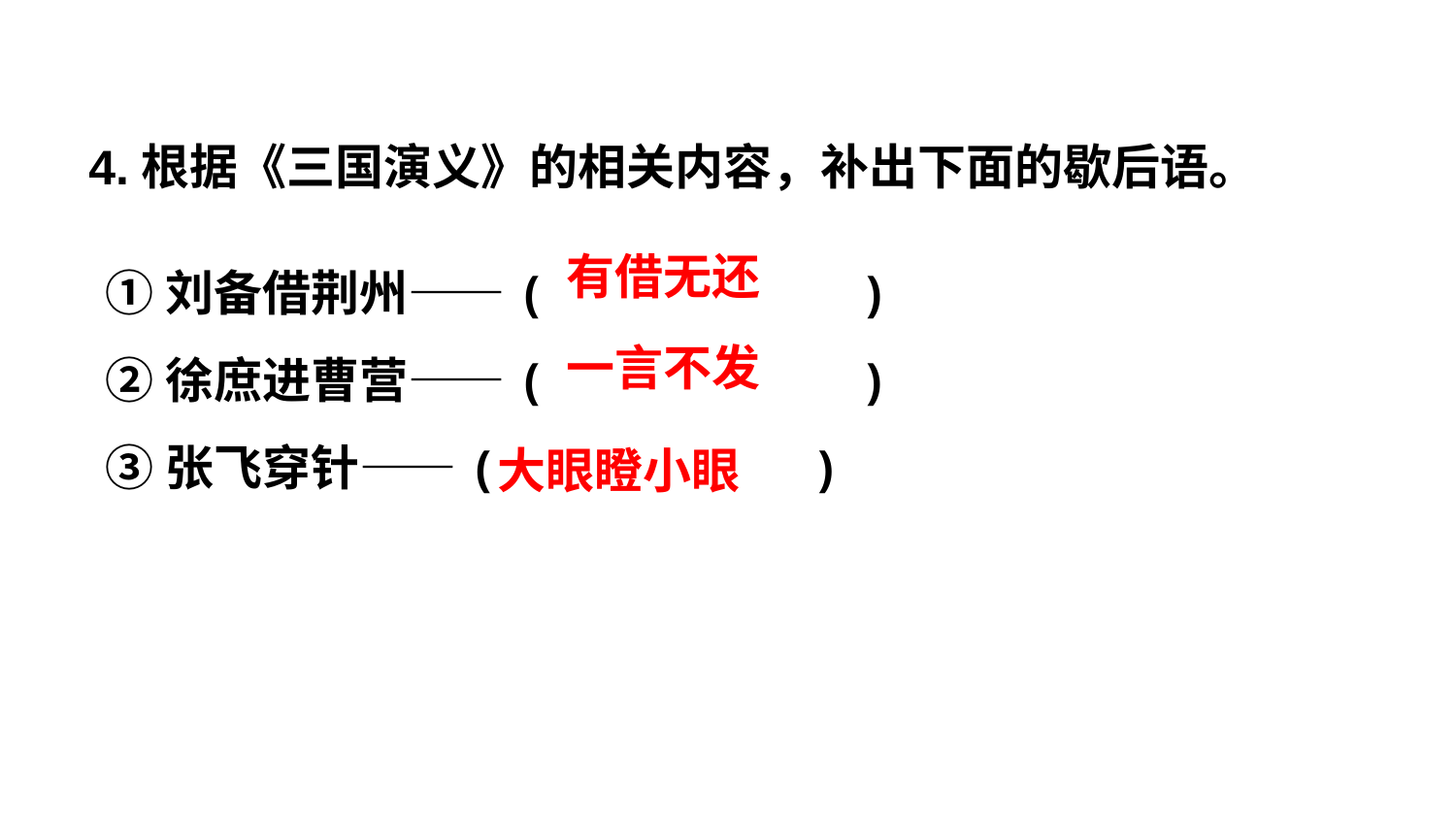

4.根据《三国演义》的相关内容，补出下面的歇后语。
①刘备借荆州——(　　　　　　)
②徐庶进曹营——(　　　　　　)
③张飞穿针——(　　　　　　)
有借无还
一言不发
大眼瞪小眼